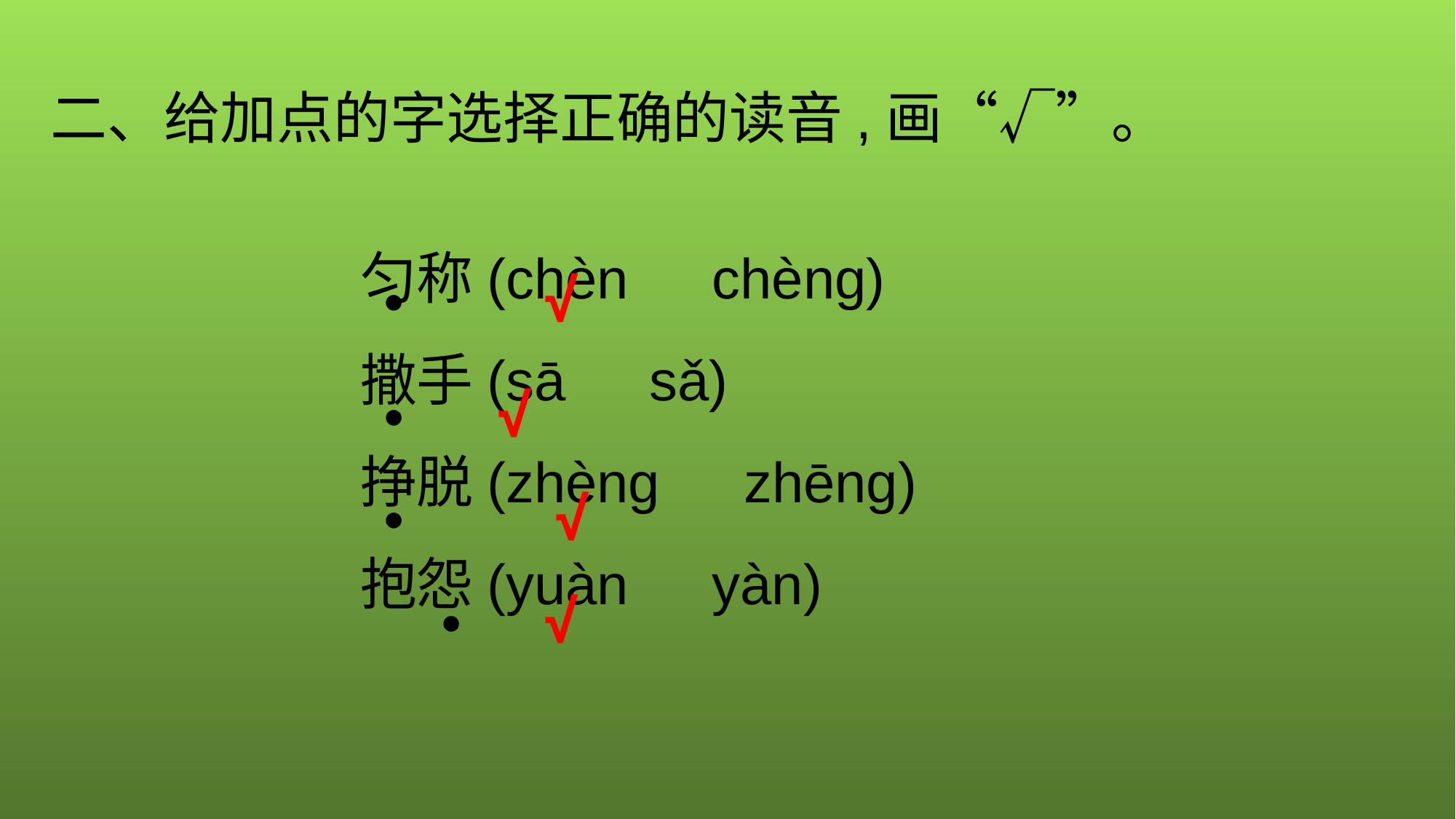

二、给加点的字选择正确的读音,画“√”。
匀称(chèn　chèng)
撒手(sā　sǎ)
挣脱(zhèng　zhēng)
抱怨(yuàn　yàn)
√
●
√
●
√
●
√
●